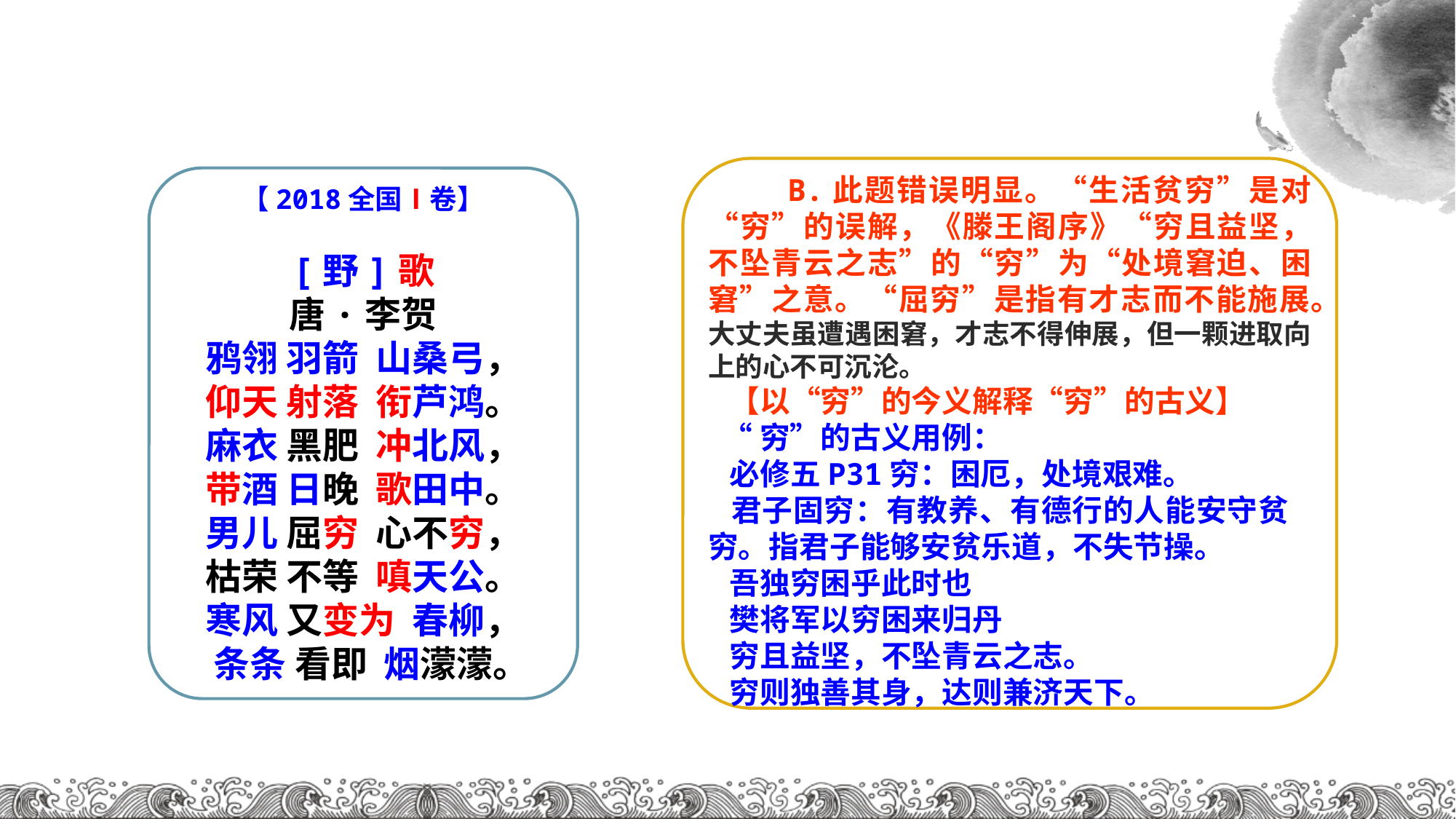

B.此题错误明显。“生活贫穷”是对“穷”的误解，《滕王阁序》“穷且益坚，不坠青云之志”的“穷”为“处境窘迫、困窘”之意。“屈穷”是指有才志而不能施展。大丈夫虽遭遇困窘，才志不得伸展，但一颗进取向上的心不可沉沦。
  【以“穷”的今义解释“穷”的古义】
  “穷”的古义用例：
  必修五P31穷：困厄，处境艰难。
  君子固穷：有教养、有德行的人能安守贫    穷。指君子能够安贫乐道，不失节操。
  吾独穷困乎此时也
  樊将军以穷困来归丹
  穷且益坚，不坠青云之志。
  穷则独善其身，达则兼济天下。

【2018全国Ⅰ卷】

[野]歌
唐·李贺
鸦翎 羽箭  山桑弓，
仰天 射落  衔芦鸿。
麻衣 黑肥  冲北风，
带酒 日晚  歌田中。
男儿 屈穷  心不穷，
枯荣 不等  嗔天公。
寒风 又变为  春柳，
 条条 看即  烟濛濛。